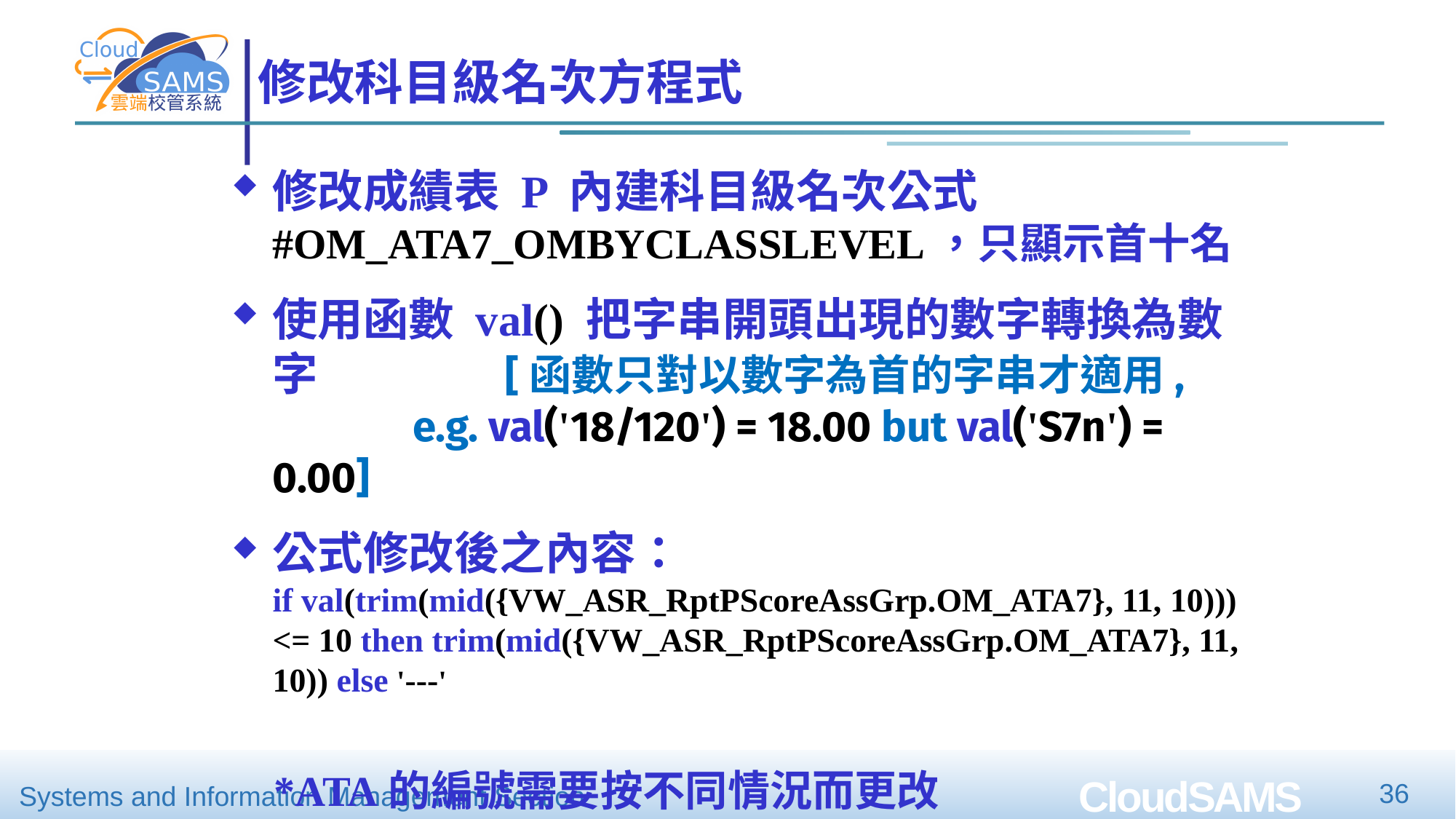

# 修改科目級名次方程式
修改成績表 P 內建科目級名次公式#OM_ATA7_OMBYCLASSLEVEL，只顯示首十名
使用函數 val() 把字串開頭出現的數字轉換為數字                 [函數只對以數字為首的字串才適用,                     e.g. val('18/120') = 18.00 but val('S7n') = 0.00]
公式修改後之內容：
if val(trim(mid({VW_ASR_RptPScoreAssGrp.OM_ATA7}, 11, 10))) <= 10 then trim(mid({VW_ASR_RptPScoreAssGrp.OM_ATA7}, 11, 10)) else '---'
    *ATA的編號需要按不同情況而更改
36